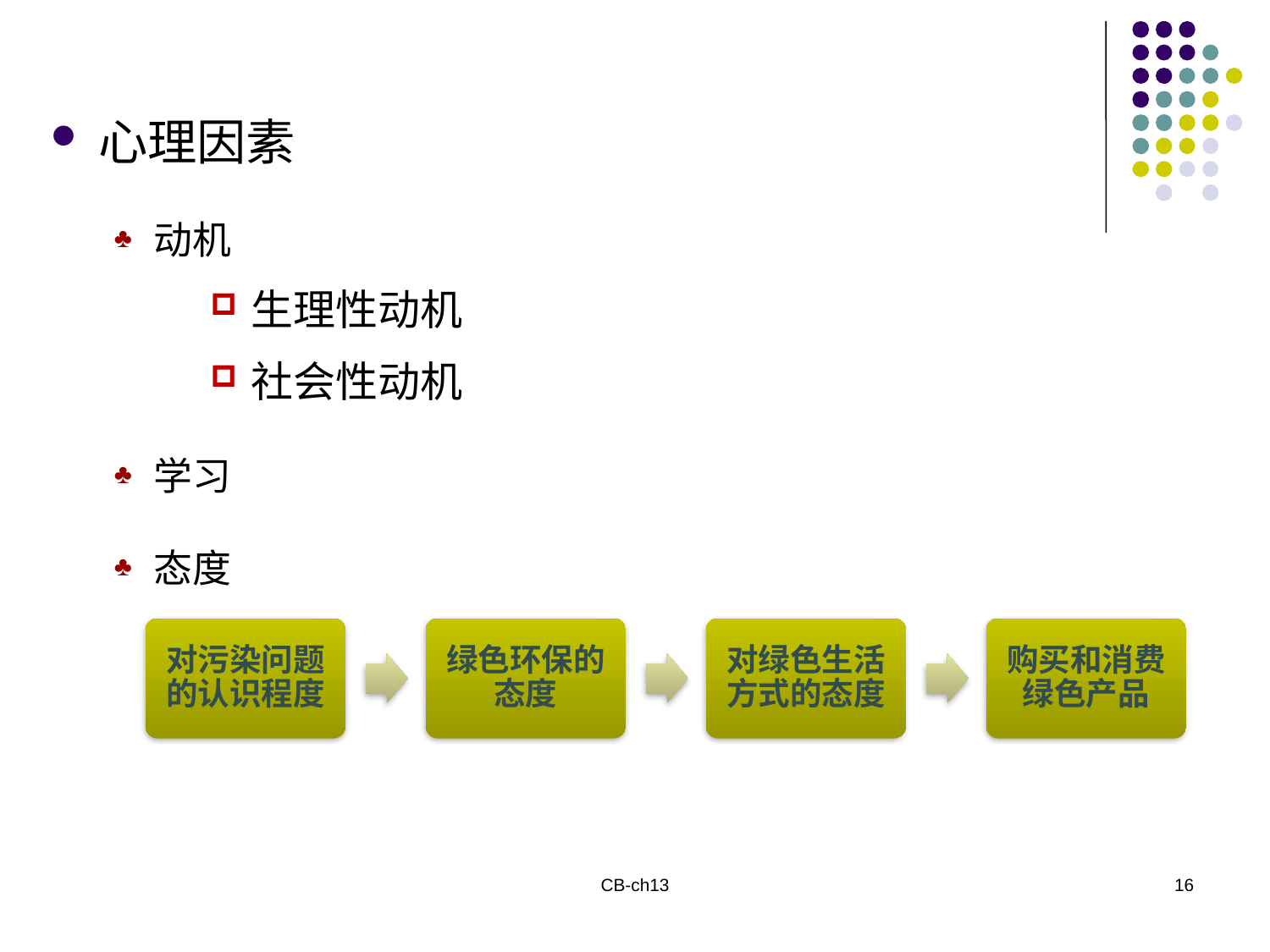

心理因素
动机
生理性动机
社会性动机
学习
态度
对污染问题的认识程度

绿色环保的态度

对绿色生活方式的态度

购买和消费绿色产品
CB-ch13
16